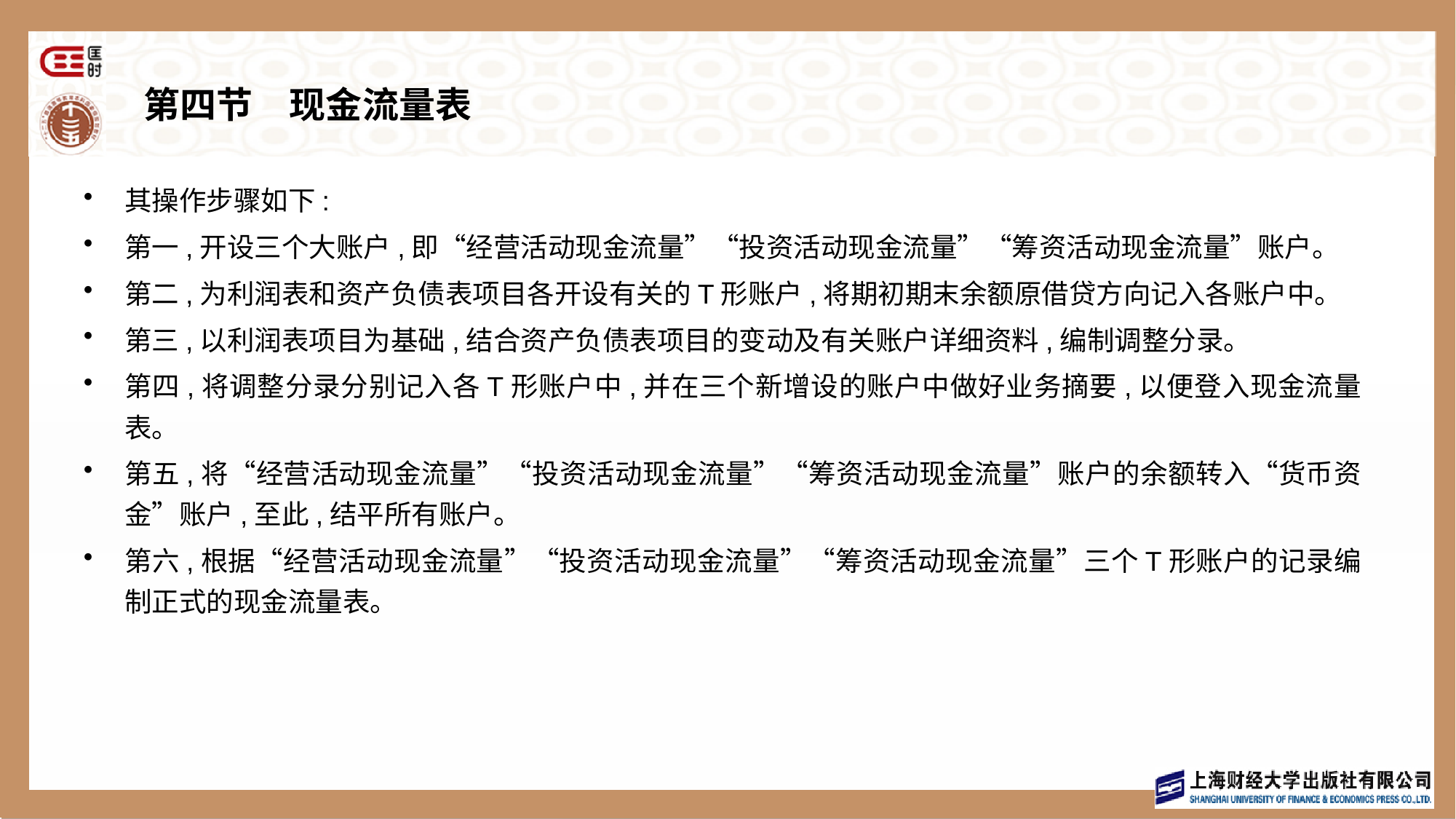

# 第四节　现金流量表
其操作步骤如下:
第一,开设三个大账户,即“经营活动现金流量”“投资活动现金流量”“筹资活动现金流量”账户。
第二,为利润表和资产负债表项目各开设有关的T形账户,将期初期末余额原借贷方向记入各账户中。
第三,以利润表项目为基础,结合资产负债表项目的变动及有关账户详细资料,编制调整分录。
第四,将调整分录分别记入各T形账户中,并在三个新增设的账户中做好业务摘要,以便登入现金流量表。
第五,将“经营活动现金流量”“投资活动现金流量”“筹资活动现金流量”账户的余额转入“货币资金”账户,至此,结平所有账户。
第六,根据“经营活动现金流量”“投资活动现金流量”“筹资活动现金流量”三个T形账户的记录编制正式的现金流量表。